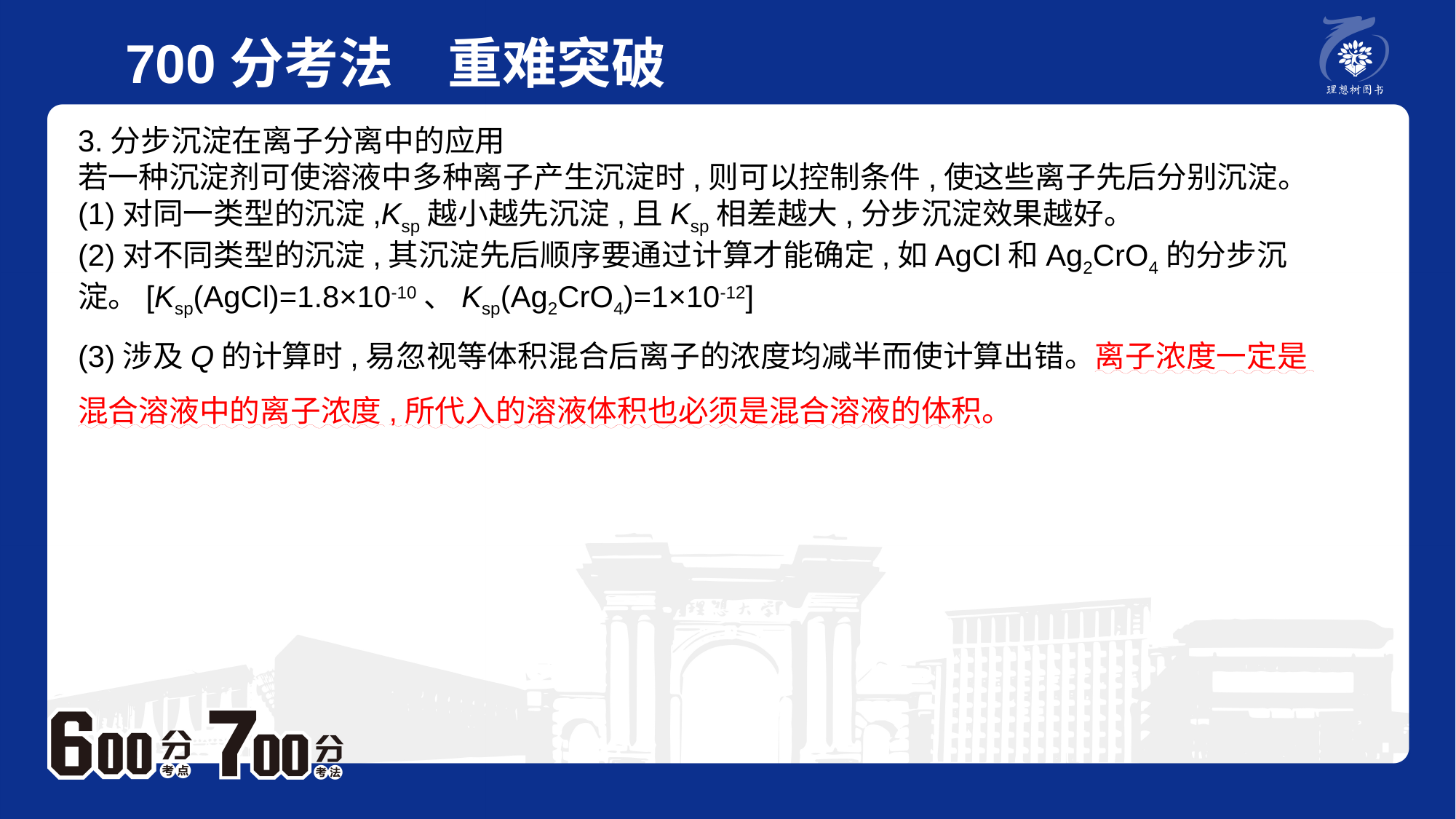

700分考法　重难突破
3.分步沉淀在离子分离中的应用若一种沉淀剂可使溶液中多种离子产生沉淀时,则可以控制条件,使这些离子先后分别沉淀。(1)对同一类型的沉淀,Ksp越小越先沉淀,且Ksp相差越大,分步沉淀效果越好。(2)对不同类型的沉淀,其沉淀先后顺序要通过计算才能确定,如AgCl和Ag2CrO4的分步沉淀。[Ksp(AgCl)=1.8×10-10、Ksp(Ag2CrO4)=1×10-12](3)涉及Q的计算时,易忽视等体积混合后离子的浓度均减半而使计算出错。离子浓度一定是混合溶液中的离子浓度,所代入的溶液体积也必须是混合溶液的体积。